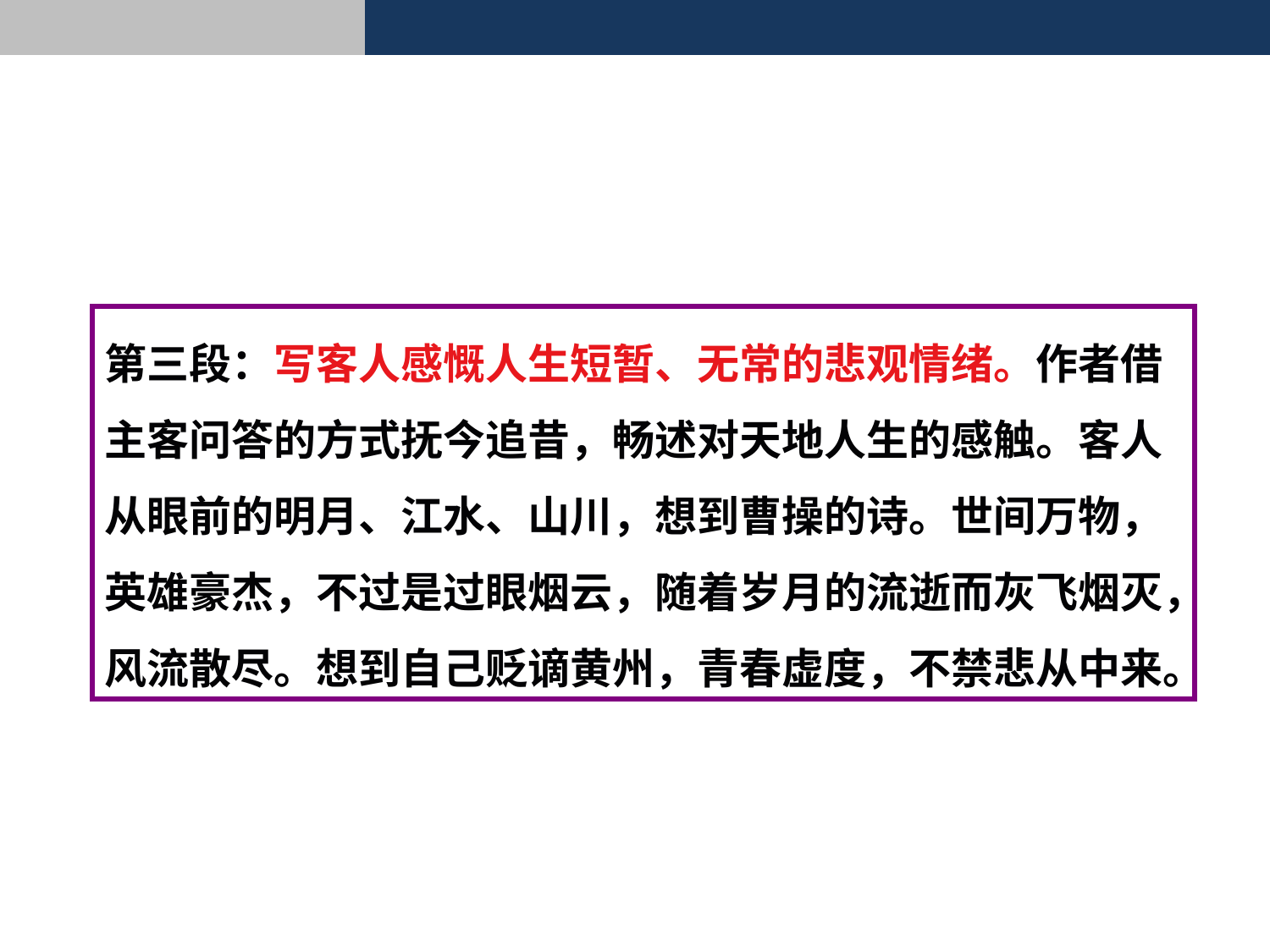

第三段：写客人感慨人生短暂、无常的悲观情绪。作者借主客问答的方式抚今追昔，畅述对天地人生的感触。客人从眼前的明月、江水、山川，想到曹操的诗。世间万物，英雄豪杰，不过是过眼烟云，随着岁月的流逝而灰飞烟灭，风流散尽。想到自己贬谪黄州，青春虚度，不禁悲从中来。